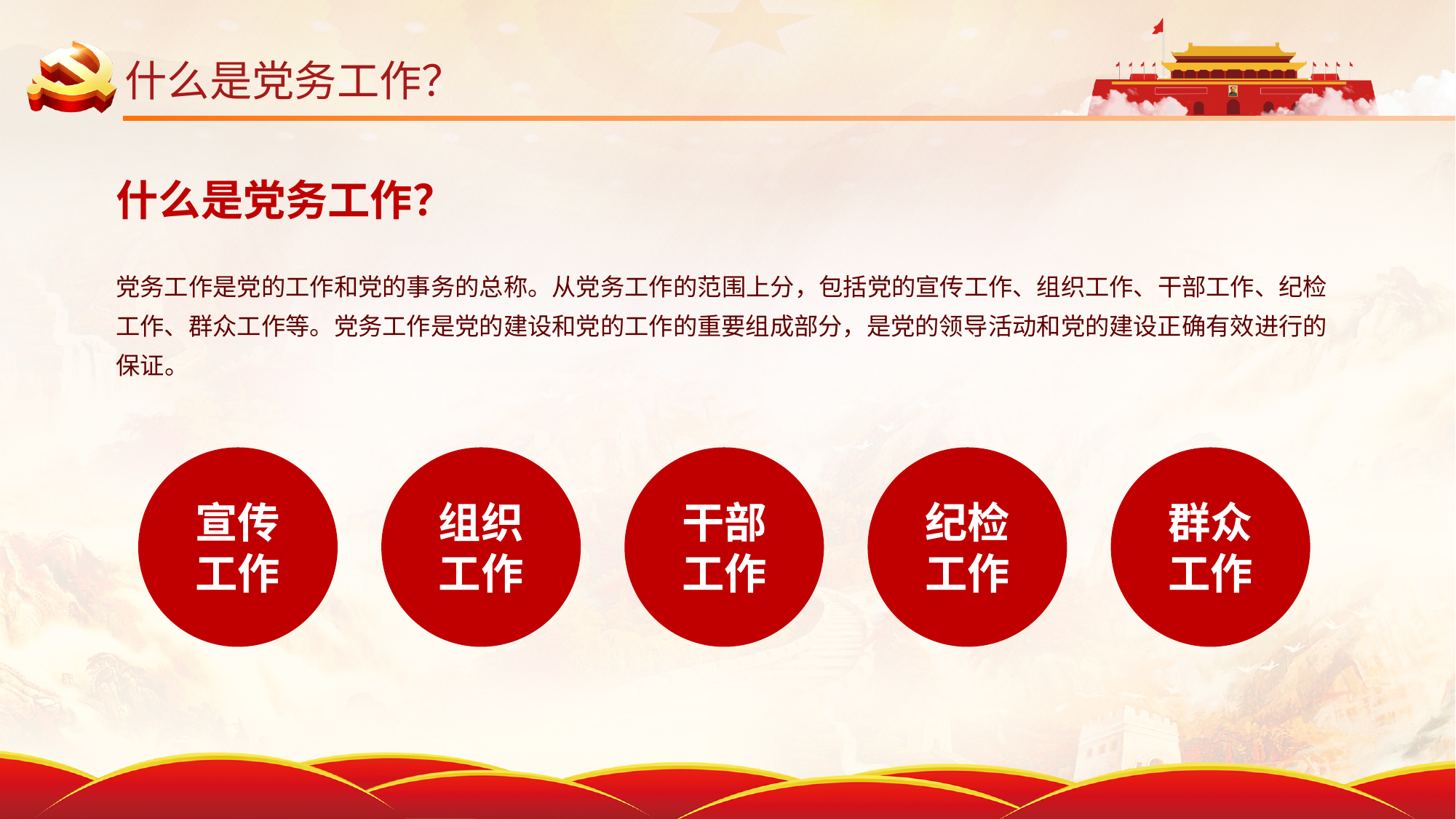

# 什么是党务工作？
什么是党务工作？
党务工作是党的工作和党的事务的总称。从党务工作的范围上分，包括党的宣传工作、组织工作、干部工作、纪检工作、群众工作等。党务工作是党的建设和党的工作的重要组成部分，是党的领导活动和党的建设正确有效进行的保证。
宣传工作
组织工作
干部工作
纪检工作
群众工作